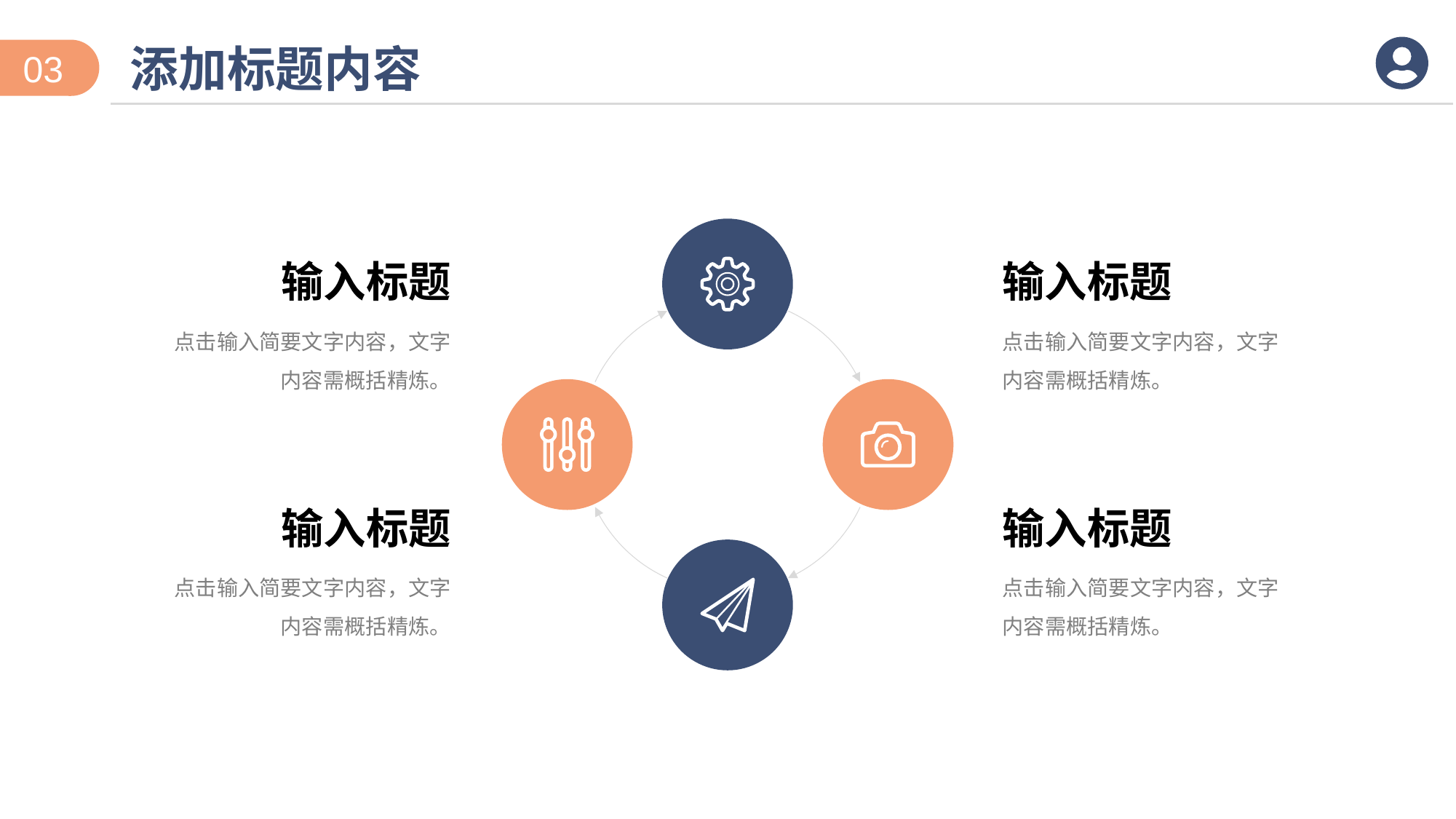

添加标题内容

03

输入标题
输入标题
点击输入简要文字内容，文字内容需概括精炼。
点击输入简要文字内容，文字内容需概括精炼。
输入标题
输入标题
点击输入简要文字内容，文字内容需概括精炼。
点击输入简要文字内容，文字内容需概括精炼。